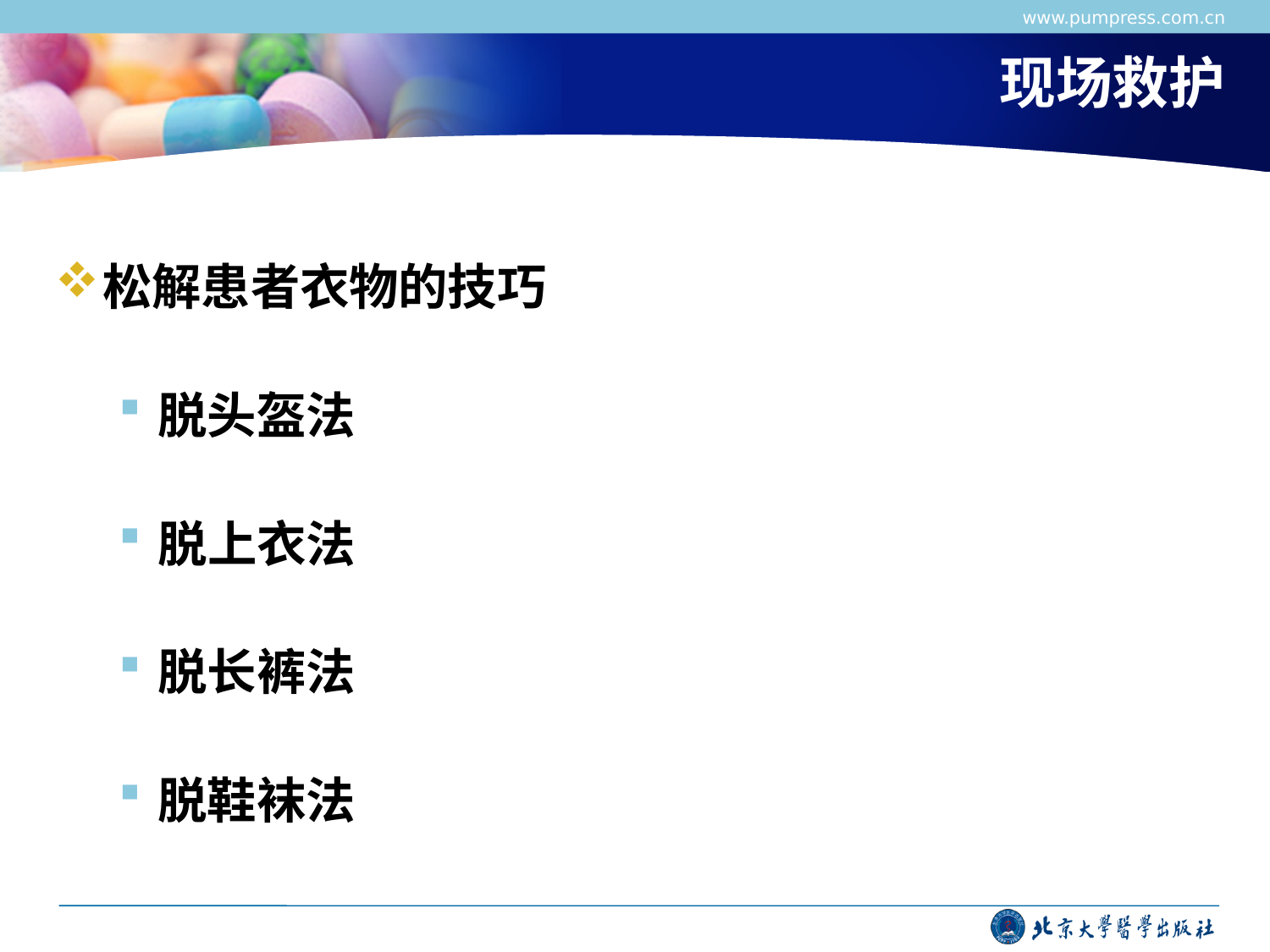

www.pumpress.com.cn
# 现场救护
松解患者衣物的技巧
脱头盔法
脱上衣法
脱长裤法
脱鞋袜法